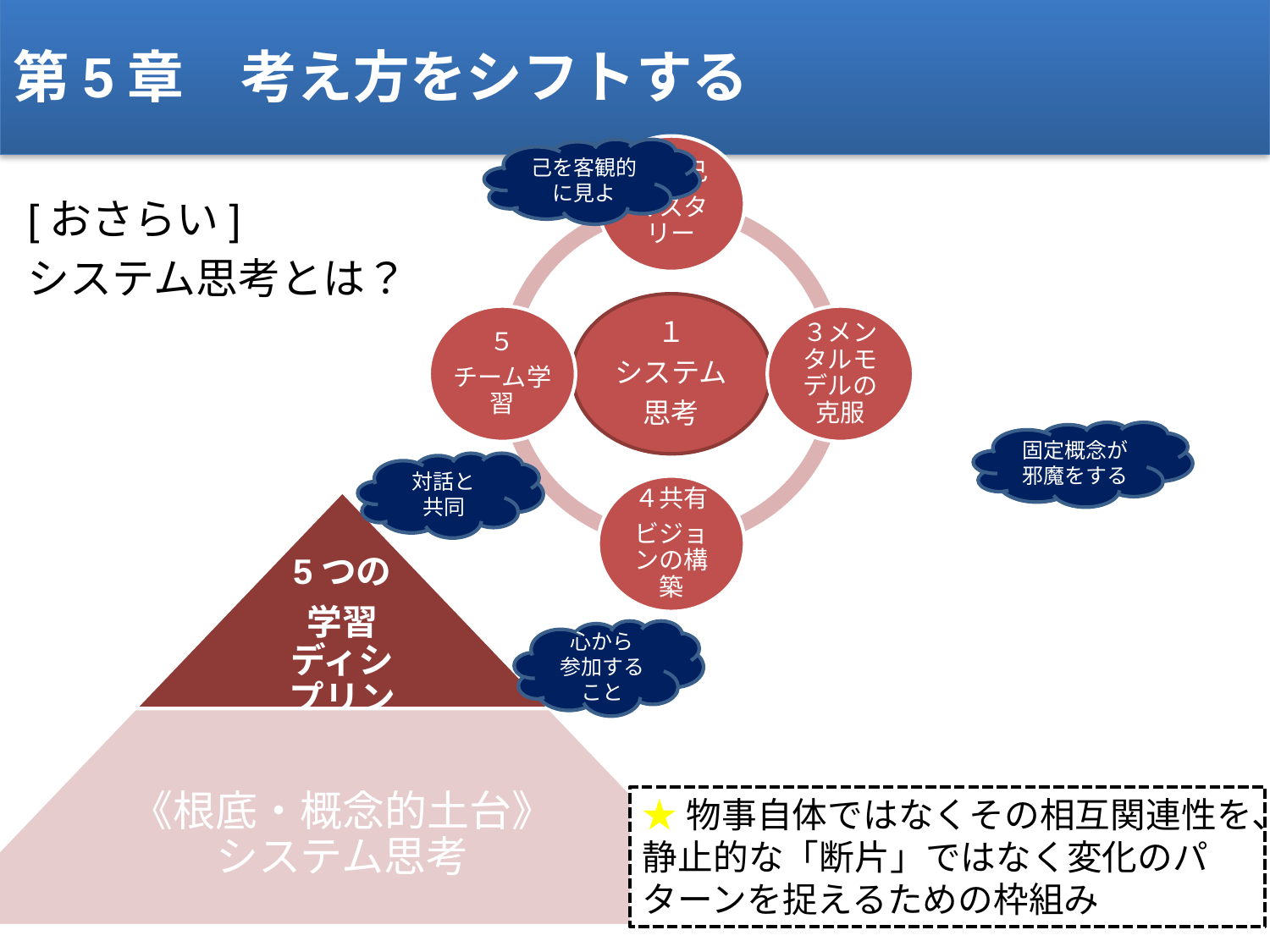

# 第5章　考え方をシフトする
己を客観的に見よ
１
システム
思考
２自己
マスタリー
３メンタルモデルの克服
４共有
ビジョンの構築
５
チーム学習
固定概念が邪魔をする
対話と
共同
心から
参加すること
[おさらい]
システム思考とは？
5つの
学習ディシプリン
《根底・概念的土台》
システム思考
★物事自体ではなくその相互関連性を、静止的な「断片」ではなく変化のパターンを捉えるための枠組み